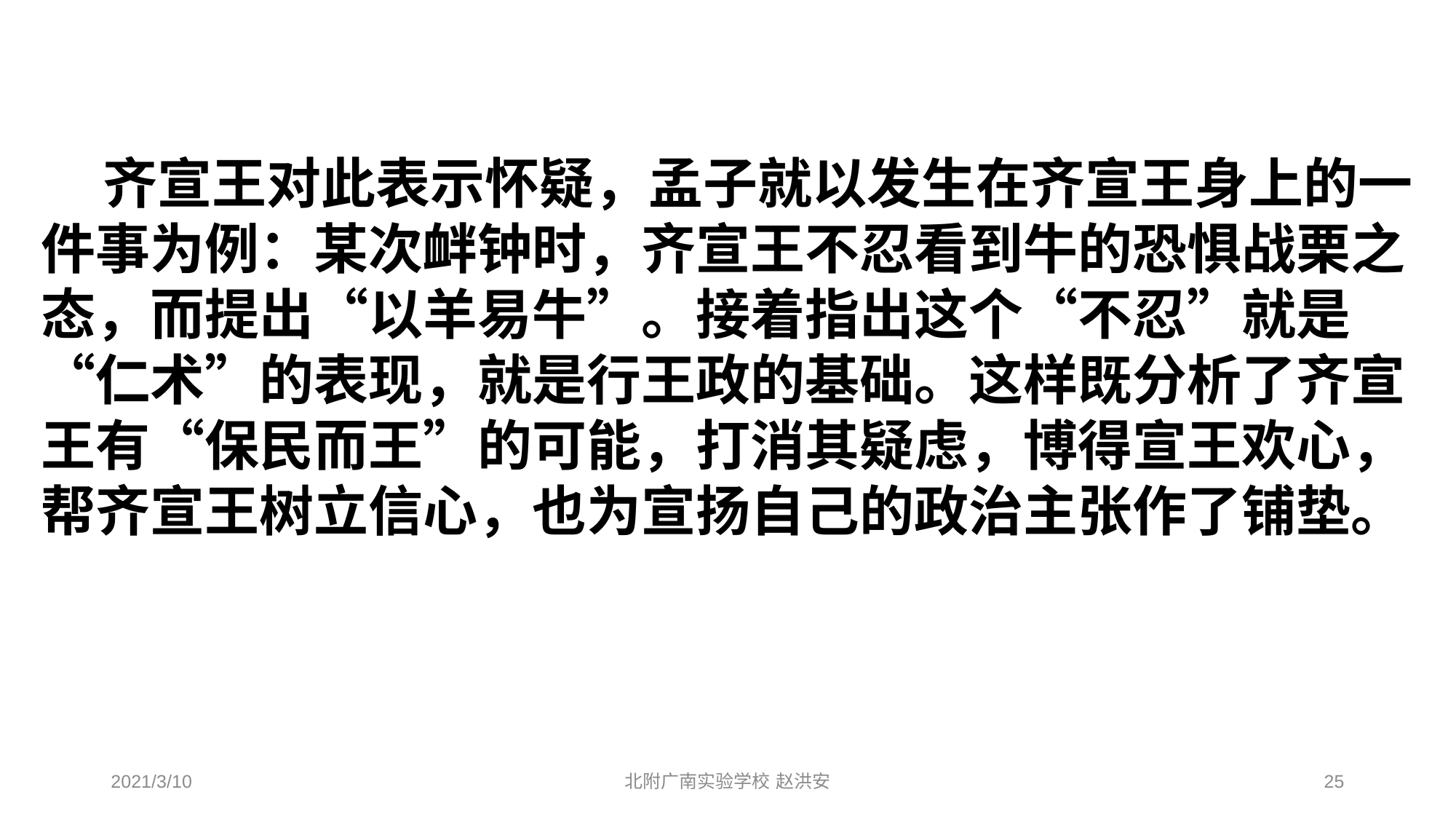

齐宣王对此表示怀疑，孟子就以发生在齐宣王身上的一件事为例：某次衅钟时，齐宣王不忍看到牛的恐惧战栗之态，而提出“以羊易牛”。接着指出这个“不忍”就是“仁术”的表现，就是行王政的基础。这样既分析了齐宣王有“保民而王”的可能，打消其疑虑，博得宣王欢心，帮齐宣王树立信心，也为宣扬自己的政治主张作了铺垫。
2021/3/10
北附广南实验学校 赵洪安
25